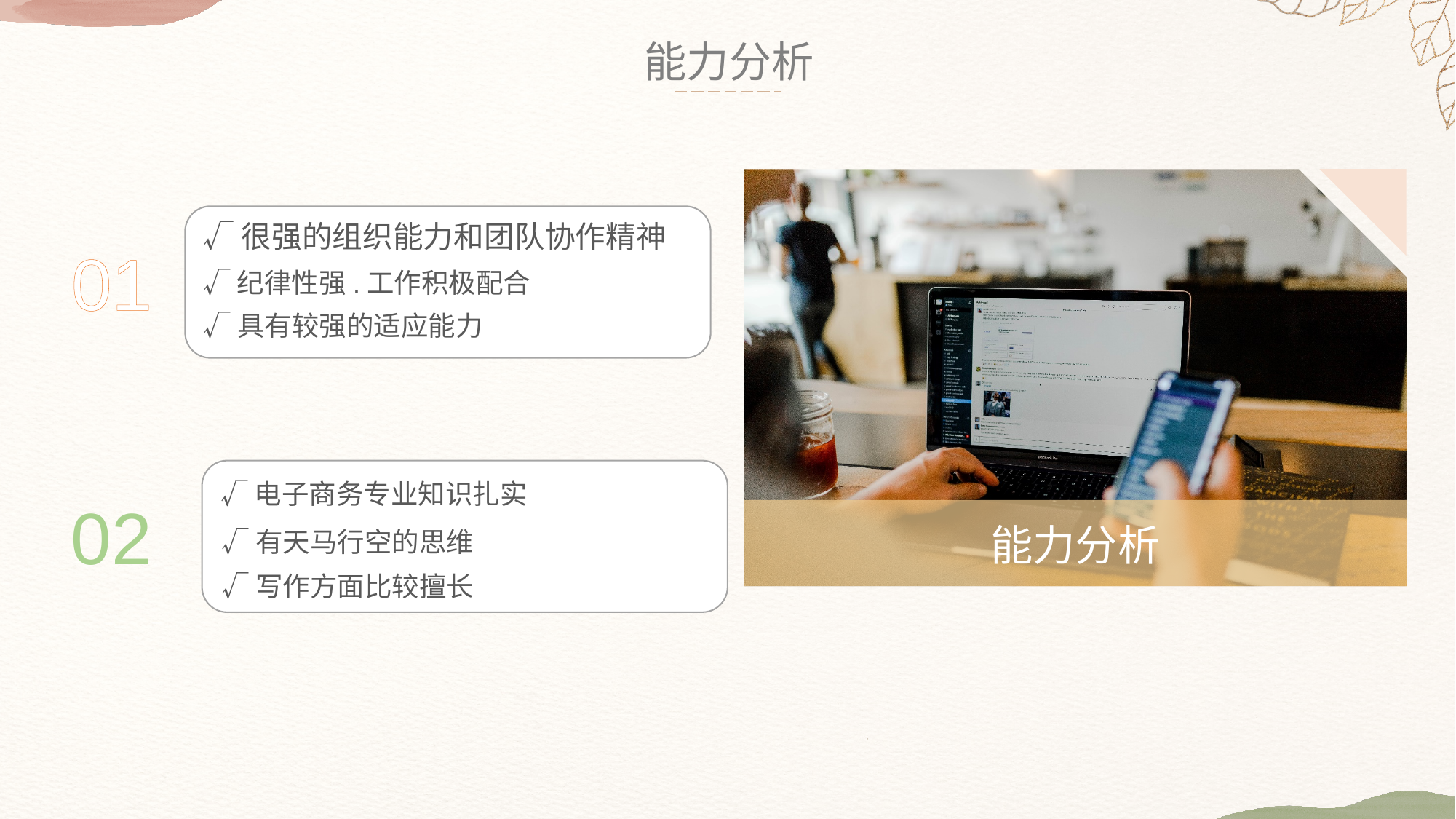

能力分析

.
√纪律性强.工作积极配合
√很强的组织能力和团队协作精神
01
√具有较强的适应能力

√电子商务专业知识扎实
02

能力分析
√有天马行空的思维
√写作方面比较擅长